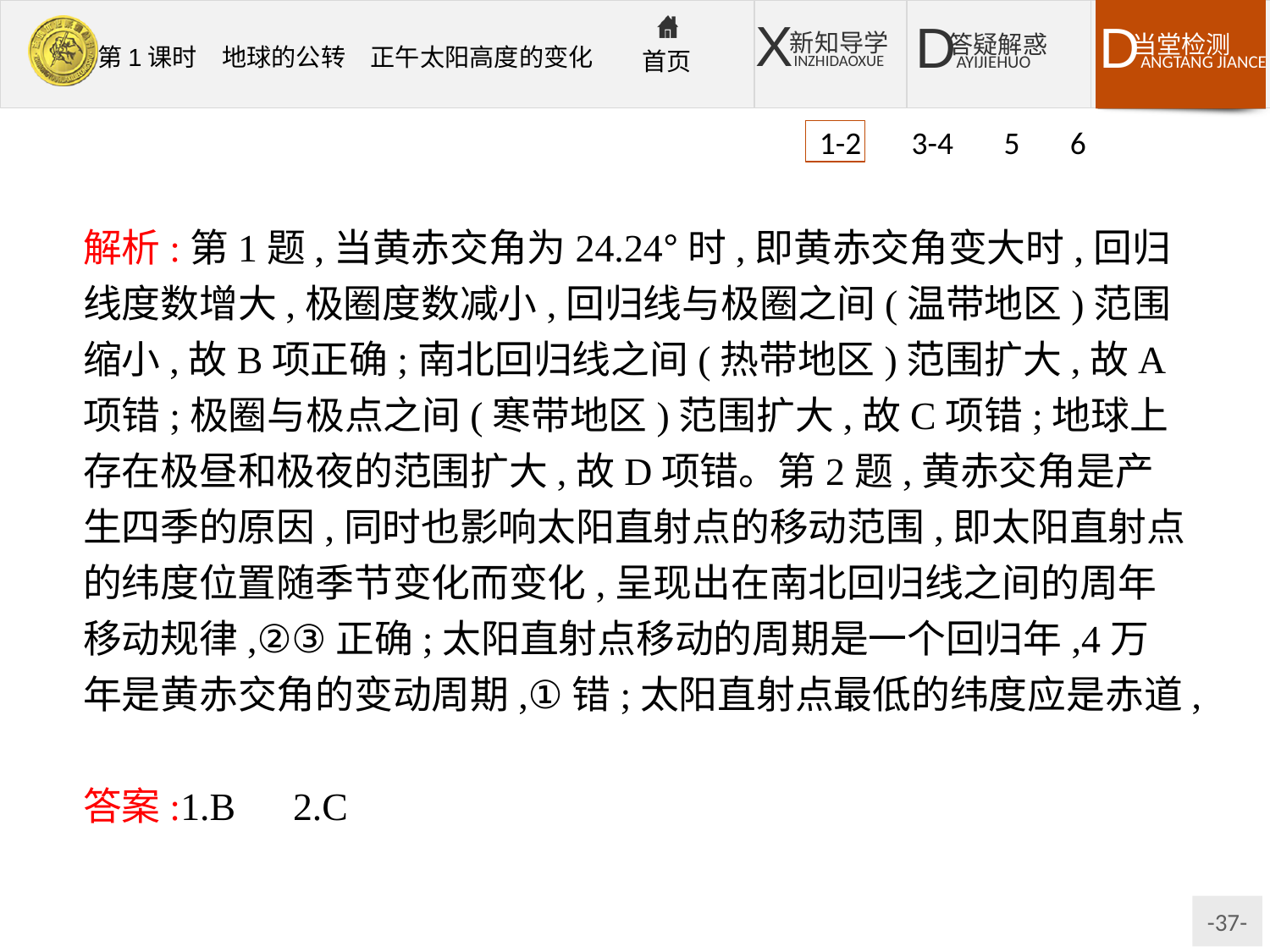

1-2       3-4       5       6

解析:第1题,当黄赤交角为24.24°时,即黄赤交角变大时,回归线度数增大,极圈度数减小,回归线与极圈之间(温带地区)范围缩小,故B项正确;南北回归线之间(热带地区)范围扩大,故A项错;极圈与极点之间(寒带地区)范围扩大,故C项错;地球上存在极昼和极夜的范围扩大,故D项错。第2题,黄赤交角是产生四季的原因,同时也影响太阳直射点的移动范围,即太阳直射点的纬度位置随季节变化而变化,呈现出在南北回归线之间的周年移动规律,②③正确;太阳直射点移动的周期是一个回归年,4万年是黄赤交角的变动周期,①错;太阳直射点最低的纬度应是赤道,即0°,④错。
答案:1.B　2.C